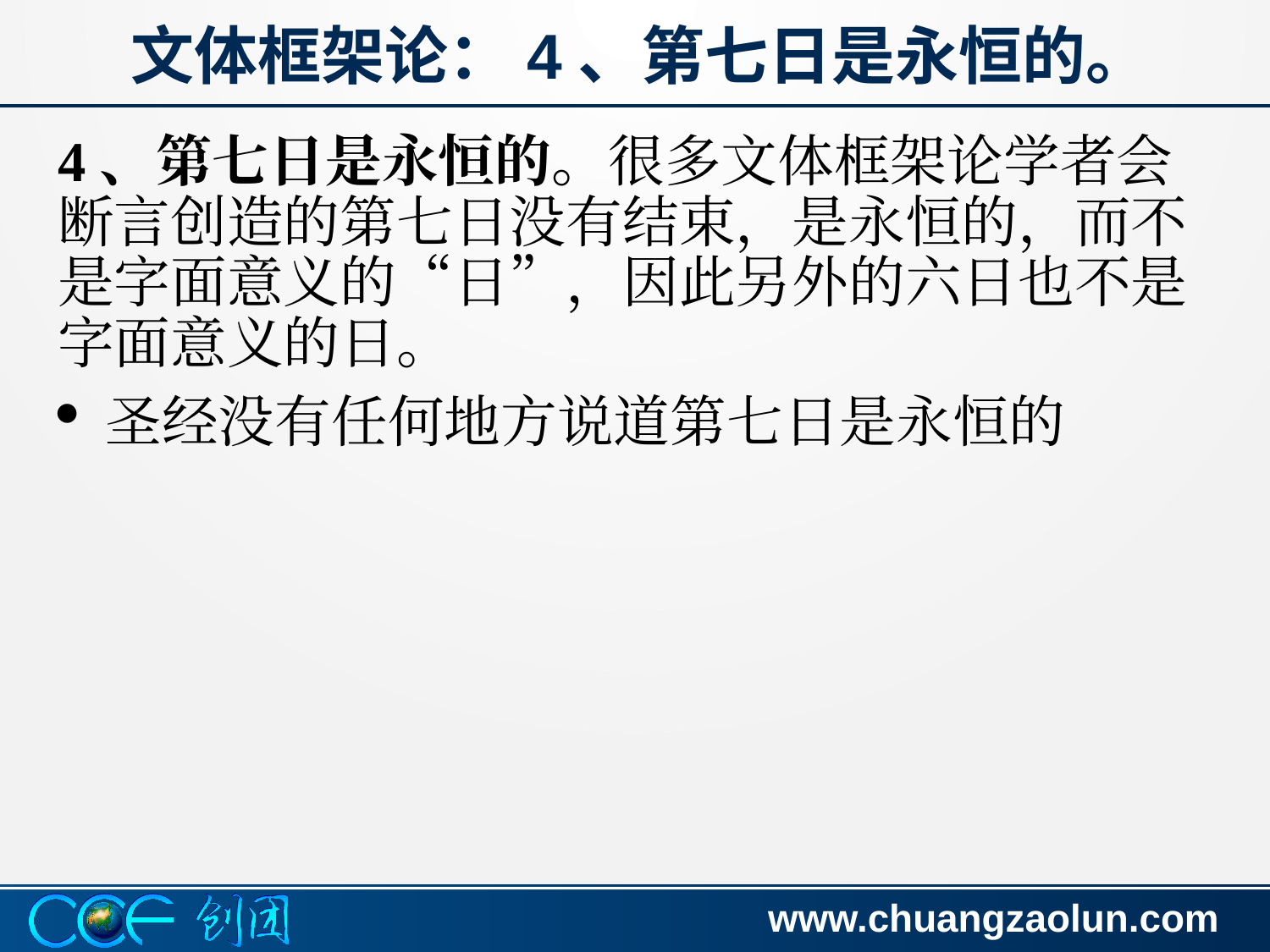

文体框架论：4、第七日是永恒的。
4、第七日是永恒的。很多文体框架论学者会断言创造的第七日没有结束，是永恒的，而不是字面意义的“日”，因此另外的六日也不是字面意义的日。
圣经没有任何地方说道第七日是永恒的